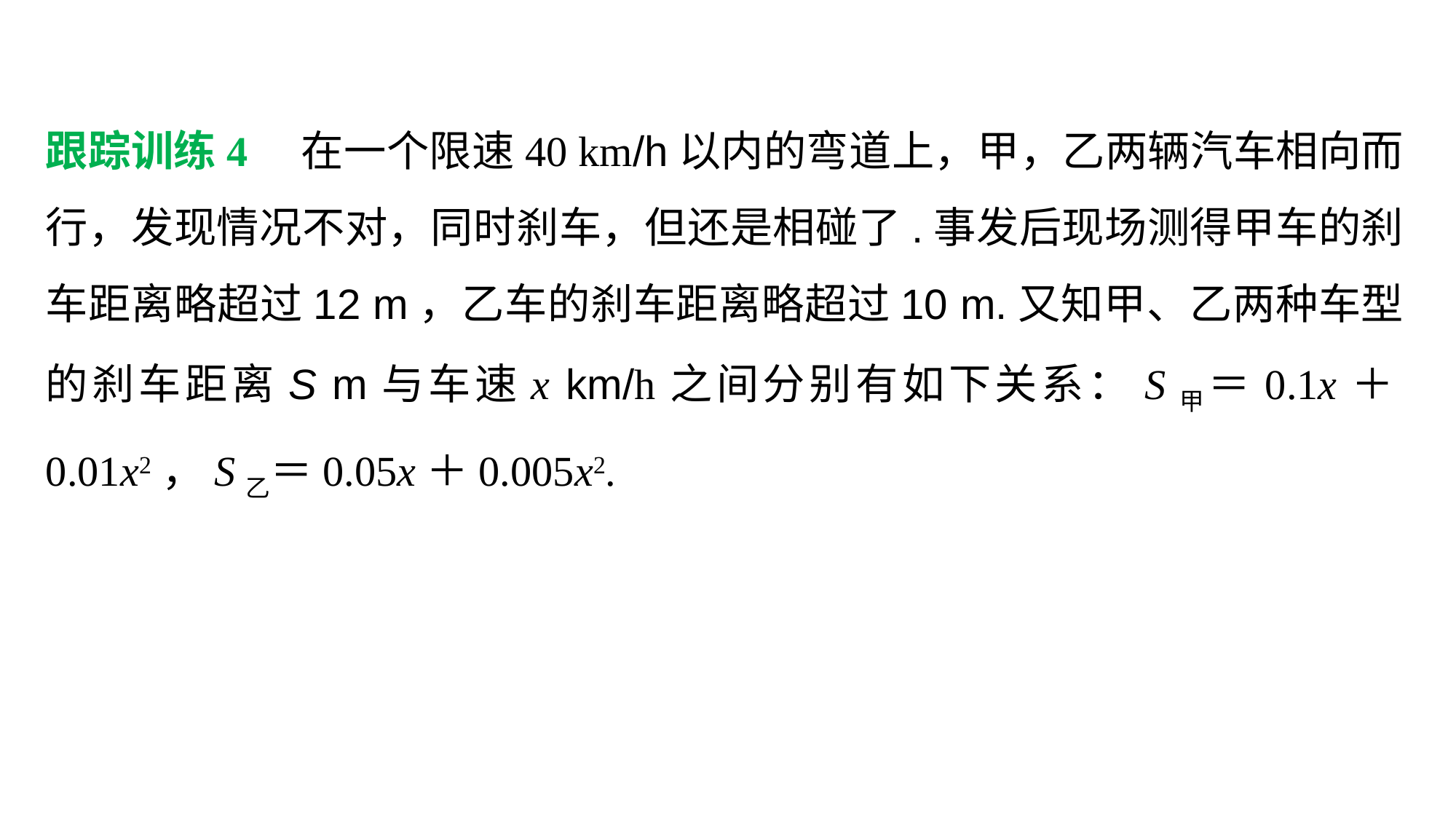

跟踪训练4　在一个限速40 km/h以内的弯道上，甲，乙两辆汽车相向而行，发现情况不对，同时刹车，但还是相碰了.事发后现场测得甲车的刹车距离略超过12 m，乙车的刹车距离略超过10 m.又知甲、乙两种车型的刹车距离S m与车速x km/h之间分别有如下关系：S甲＝0.1x＋0.01x2，S乙＝0.05x＋0.005x2.